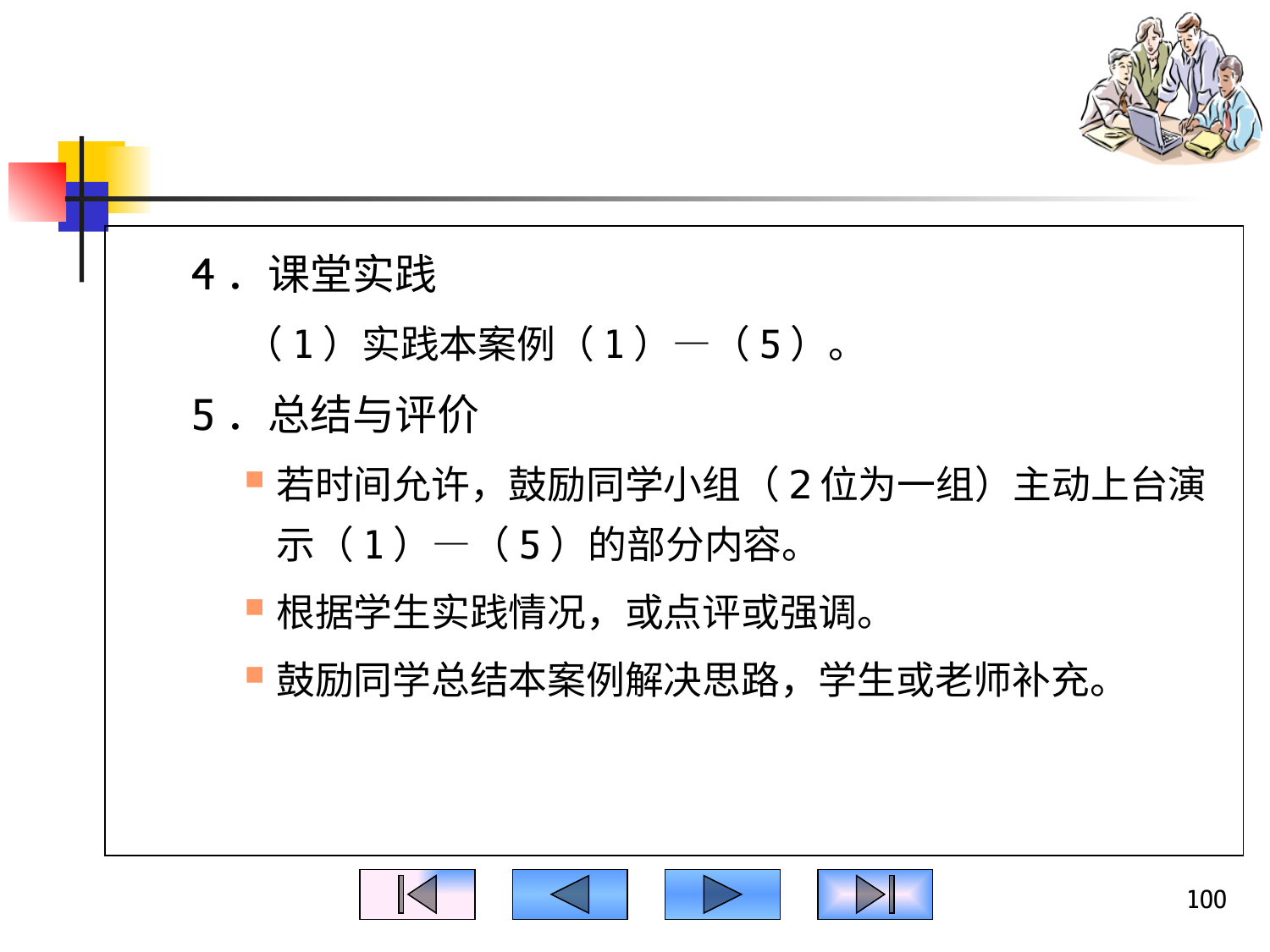

#
4．课堂实践
（1）实践本案例（1）—（5）。
5．总结与评价
若时间允许，鼓励同学小组（2位为一组）主动上台演示（1）—（5）的部分内容。
根据学生实践情况，或点评或强调。
鼓励同学总结本案例解决思路，学生或老师补充。
100